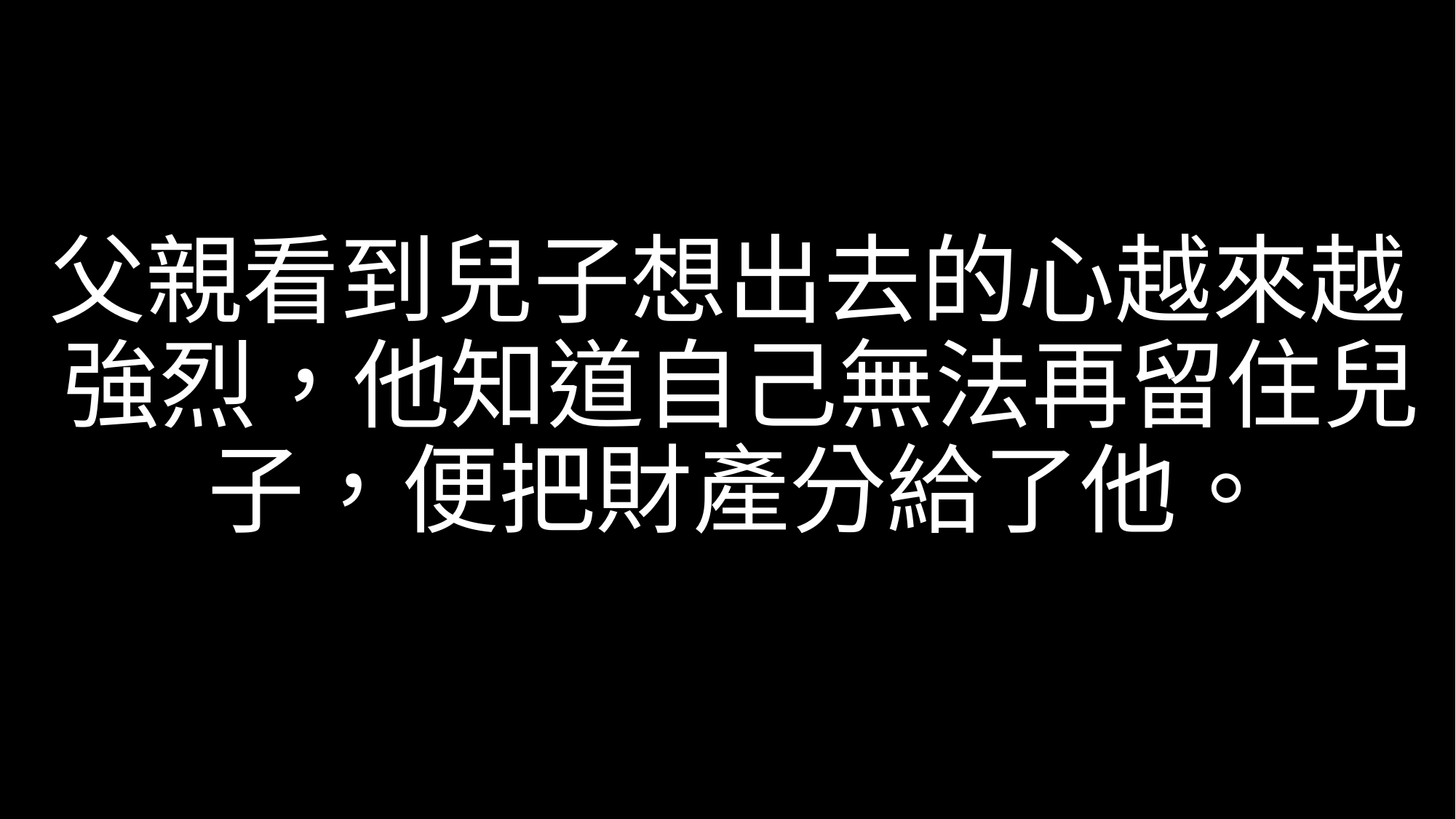

父親看到兒子想出去的心越來越強烈，他知道自己無法再留住兒子，便把財產分給了他。